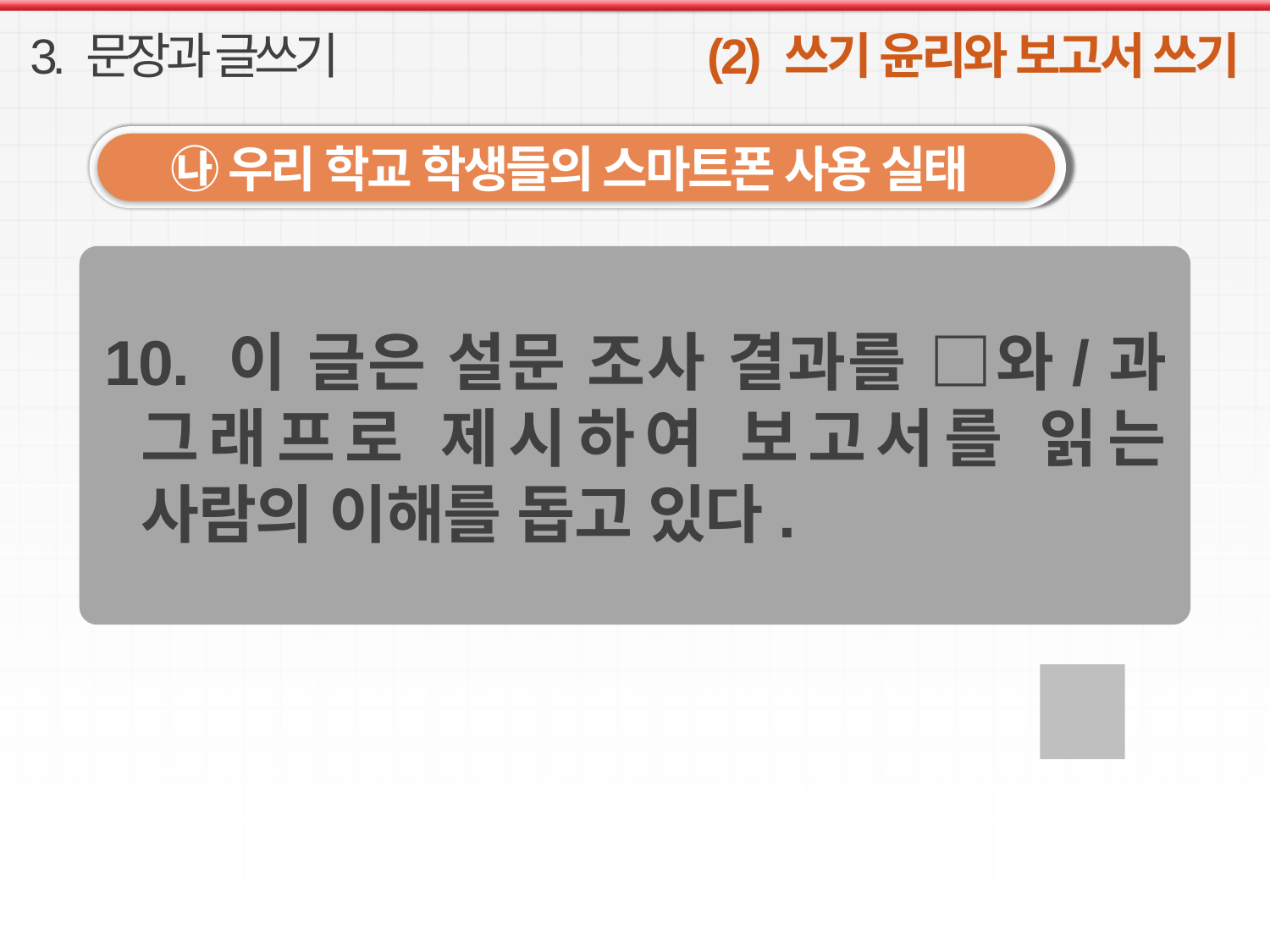

3. 문장과 글쓰기
(2) 쓰기 윤리와 보고서 쓰기

㉯ 우리 학교 학생들의 스마트폰 사용 실태

10. 이 글은 설문 조사 결과를 □와/과 그래프로 제시하여 보고서를 읽는 사람의 이해를 돕고 있다.

표